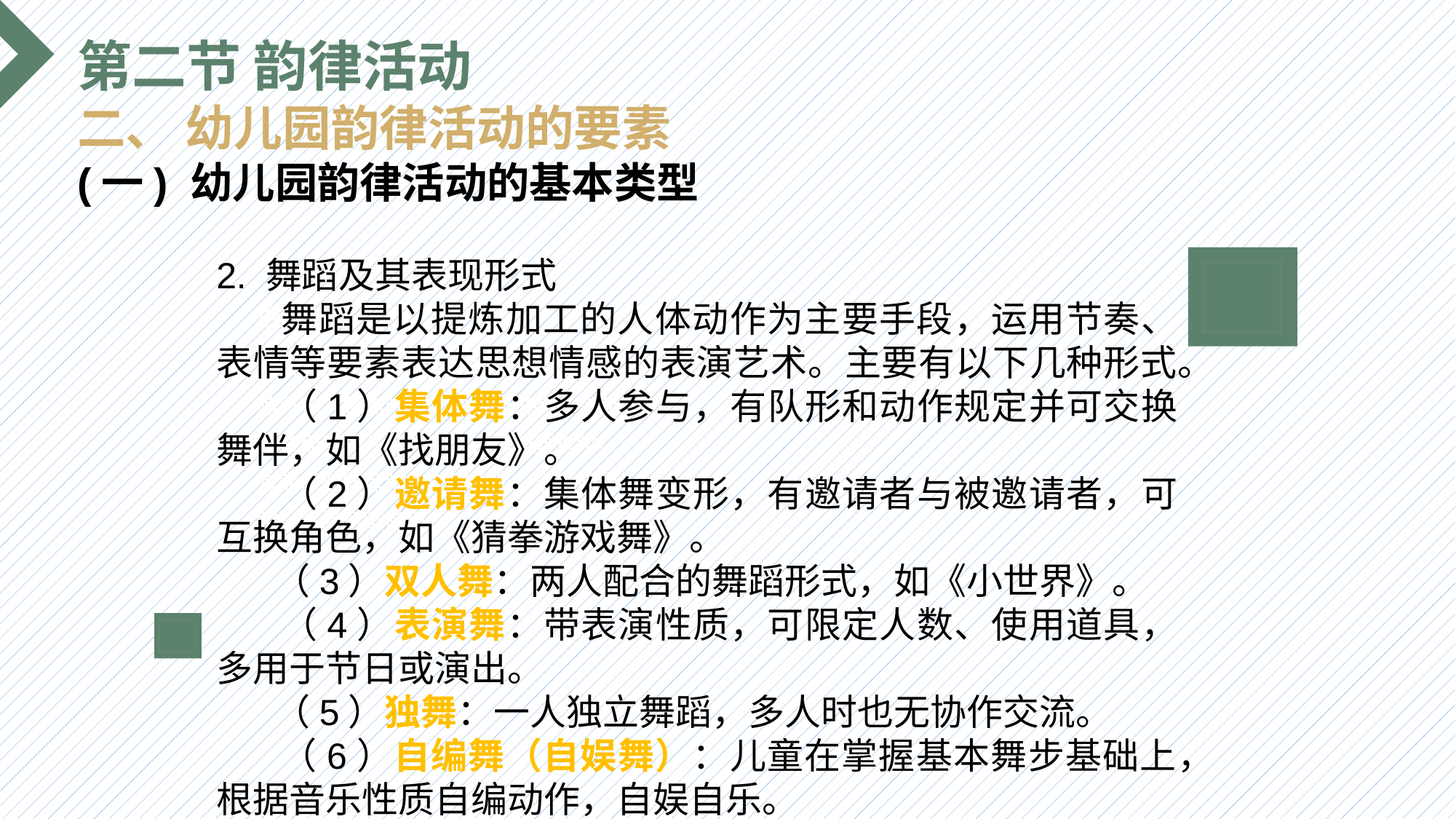

第二节 韵律活动
二、 幼儿园韵律活动的要素
(一) 幼儿园韵律活动的基本类型

2. 舞蹈及其表现形式
      舞蹈是以提炼加工的人体动作为主要手段，运用节奏、表情等要素表达思想情感的表演艺术。主要有以下几种形式。
      （1）集体舞：多人参与，有队形和动作规定并可交换舞伴，如《找朋友》。
      （2）邀请舞：集体舞变形，有邀请者与被邀请者，可互换角色，如《猜拳游戏舞》。
      （3）双人舞：两人配合的舞蹈形式，如《小世界》。
      （4）表演舞：带表演性质，可限定人数、使用道具，多用于节日或演出。
      （5）独舞：一人独立舞蹈，多人时也无协作交流。
      （6）自编舞（自娱舞）：儿童在掌握基本舞步基础上，根据音乐性质自编动作，自娱自乐。

选题背景
输入您的内容，请简要说明，言简意赅即可输入您的内容，请简要说明，言简意赅即可输入您的内容，请简要说明，言简意赅即可输入您的内容，请简要说明，言简意赅即可